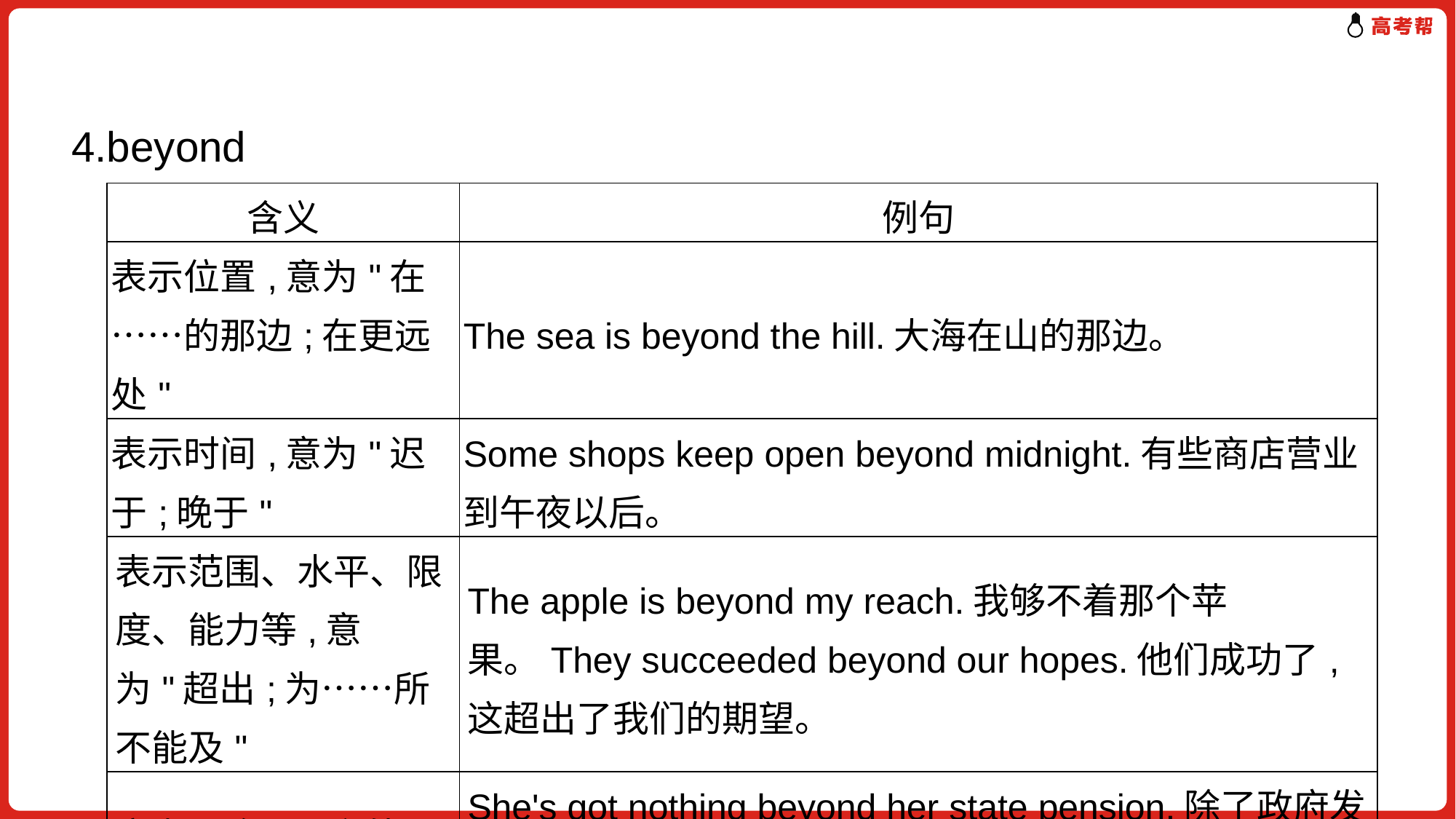

4.beyond

| 含义 | 例句 |
| --- | --- |
| 表示位置,意为"在……的那边;在更远处" | The sea is beyond the hill.大海在山的那边。 |
| 表示时间,意为"迟于;晚于" | Some shops keep open beyond midnight.有些商店营业到午夜以后。 |
| 表示范围、水平、限度、能力等,意为"超出;为……所不能及" | The apple is beyond my reach.我够不着那个苹果。They succeeded beyond our hopes.他们成功了,这超出了我们的期望。 |
| 意为"除……之外" | She's got nothing beyond her state pension.除了政府发的养老金外,她什么都没有。 |